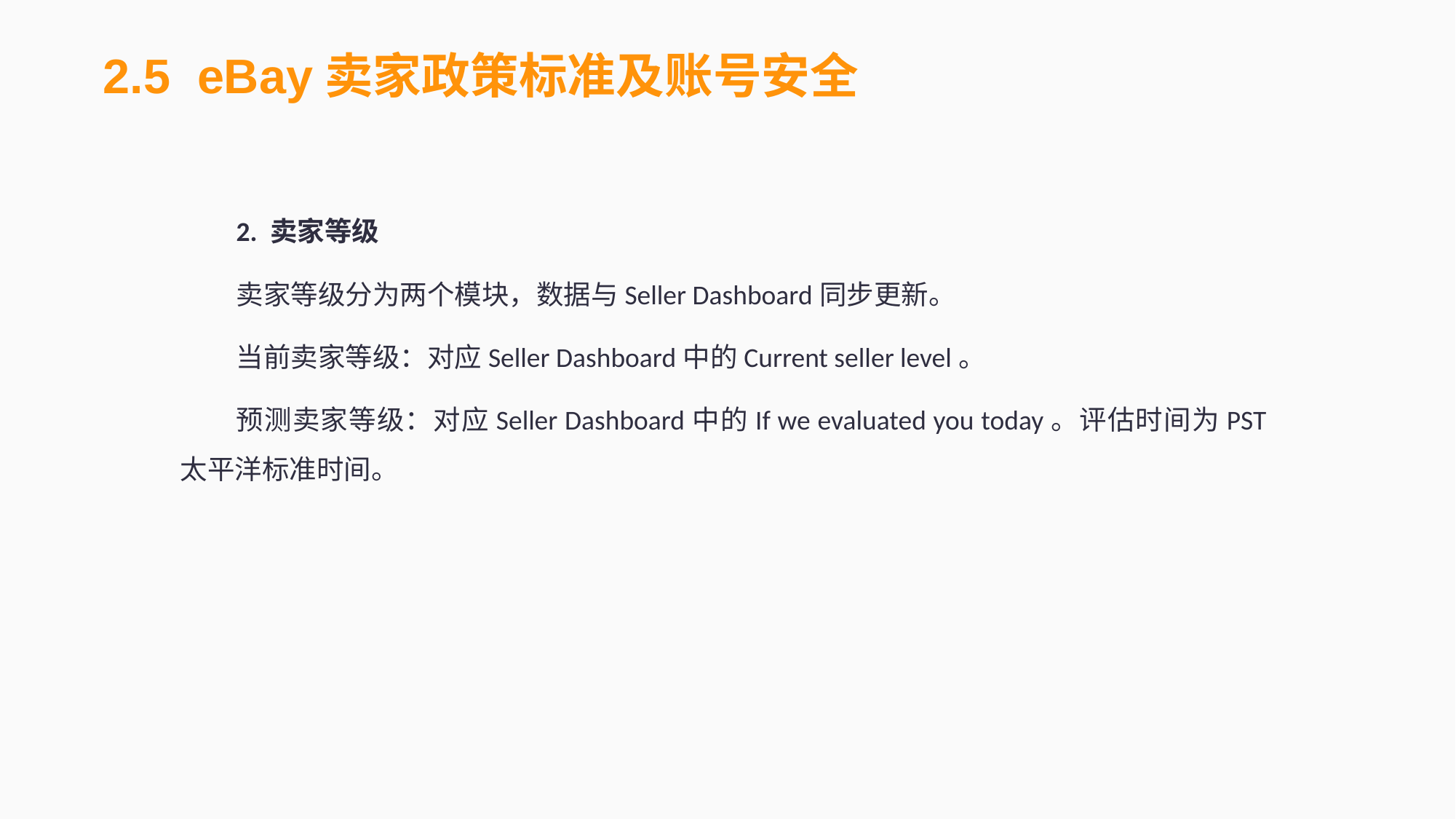

2.5  eBay卖家政策标准及账号安全
2. 卖家等级
卖家等级分为两个模块，数据与Seller Dashboard同步更新。
当前卖家等级：对应Seller Dashboard中的Current seller level。
预测卖家等级：对应Seller Dashboard中的If we evaluated you today。评估时间为PST太平洋标准时间。